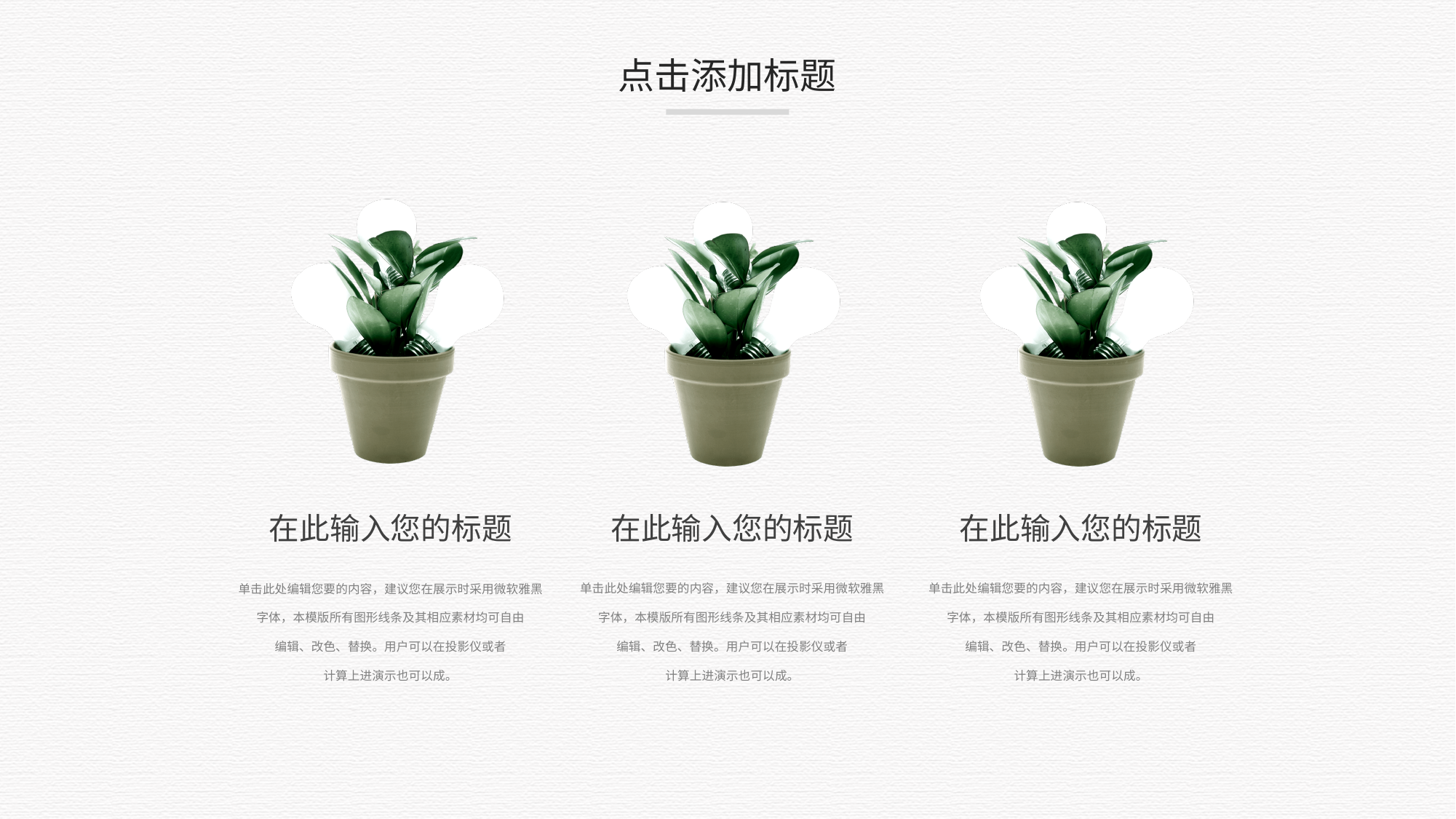

点击添加标题

在此输入您的标题
在此输入您的标题
在此输入您的标题
单击此处编辑您要的内容，建议您在展示时采用微软雅黑字体，本模版所有图形线条及其相应素材均可自由
编辑、改色、替换。用户可以在投影仪或者
计算上进演示也可以成。
单击此处编辑您要的内容，建议您在展示时采用微软雅黑字体，本模版所有图形线条及其相应素材均可自由
编辑、改色、替换。用户可以在投影仪或者
计算上进演示也可以成。
单击此处编辑您要的内容，建议您在展示时采用微软雅黑字体，本模版所有图形线条及其相应素材均可自由
编辑、改色、替换。用户可以在投影仪或者
计算上进演示也可以成。